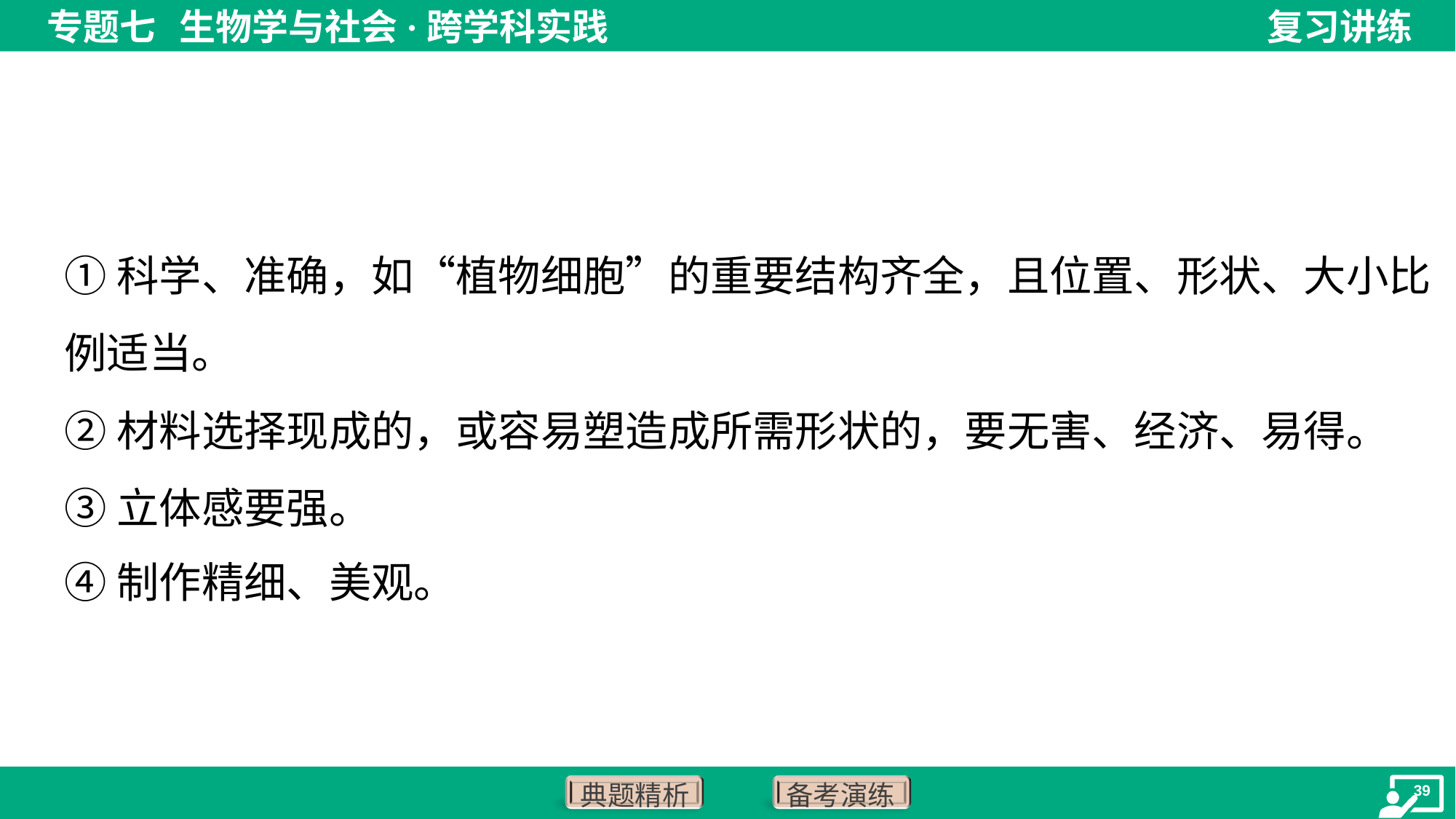

①科学、准确，如“植物细胞”的重要结构齐全，且位置、形状、大小比
例适当。
②材料选择现成的，或容易塑造成所需形状的，要无害、经济、易得。
③立体感要强。
④制作精细、美观。